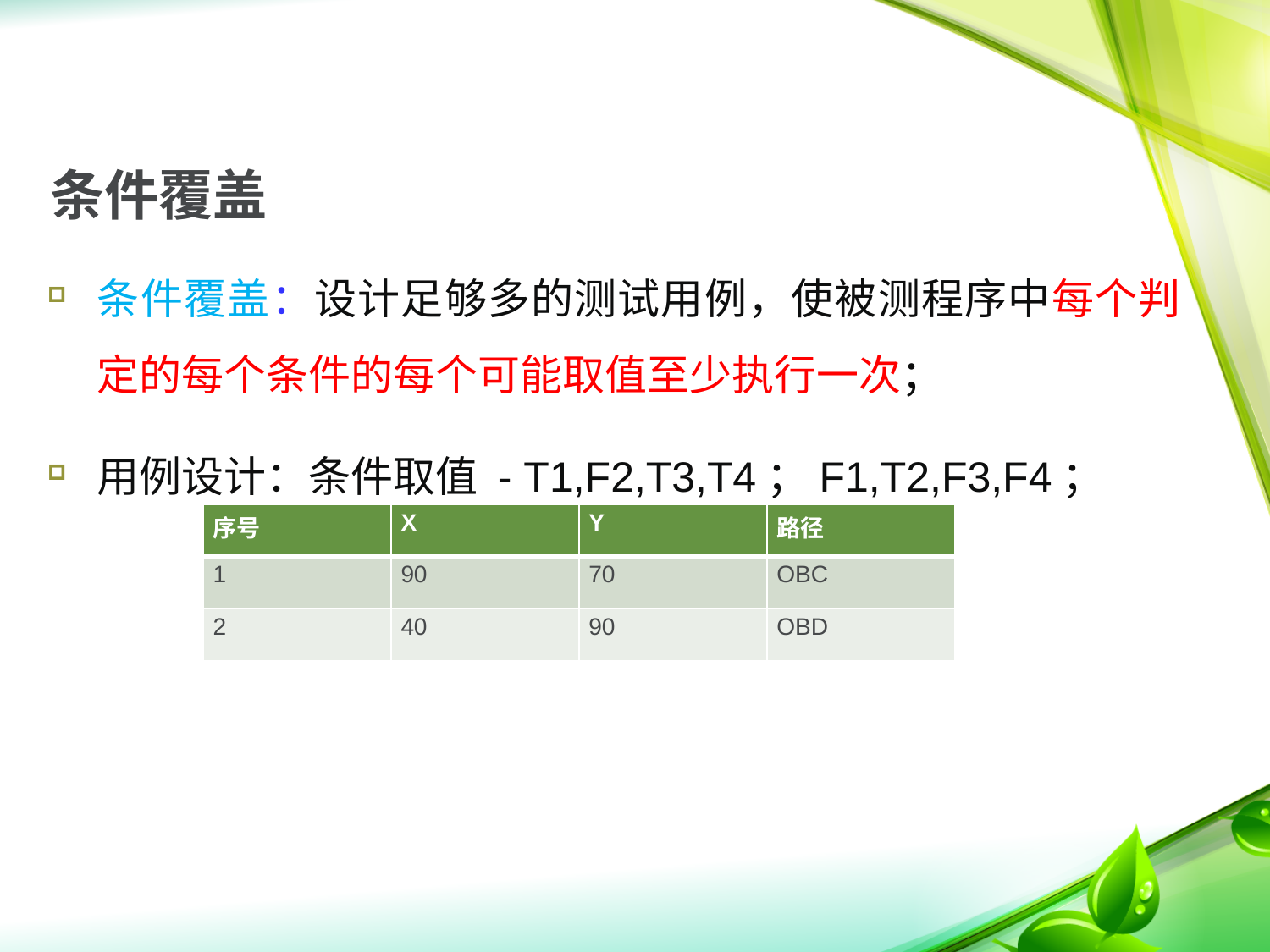

# 条件覆盖
条件覆盖：设计足够多的测试用例，使被测程序中每个判定的每个条件的每个可能取值至少执行一次；
用例设计：条件取值 - T1,F2,T3,T4；F1,T2,F3,F4；

| 序号 | X | Y | 路径 |
| --- | --- | --- | --- |
| 1 | 90 | 70 | OBC |
| 2 | 40 | 90 | OBD |